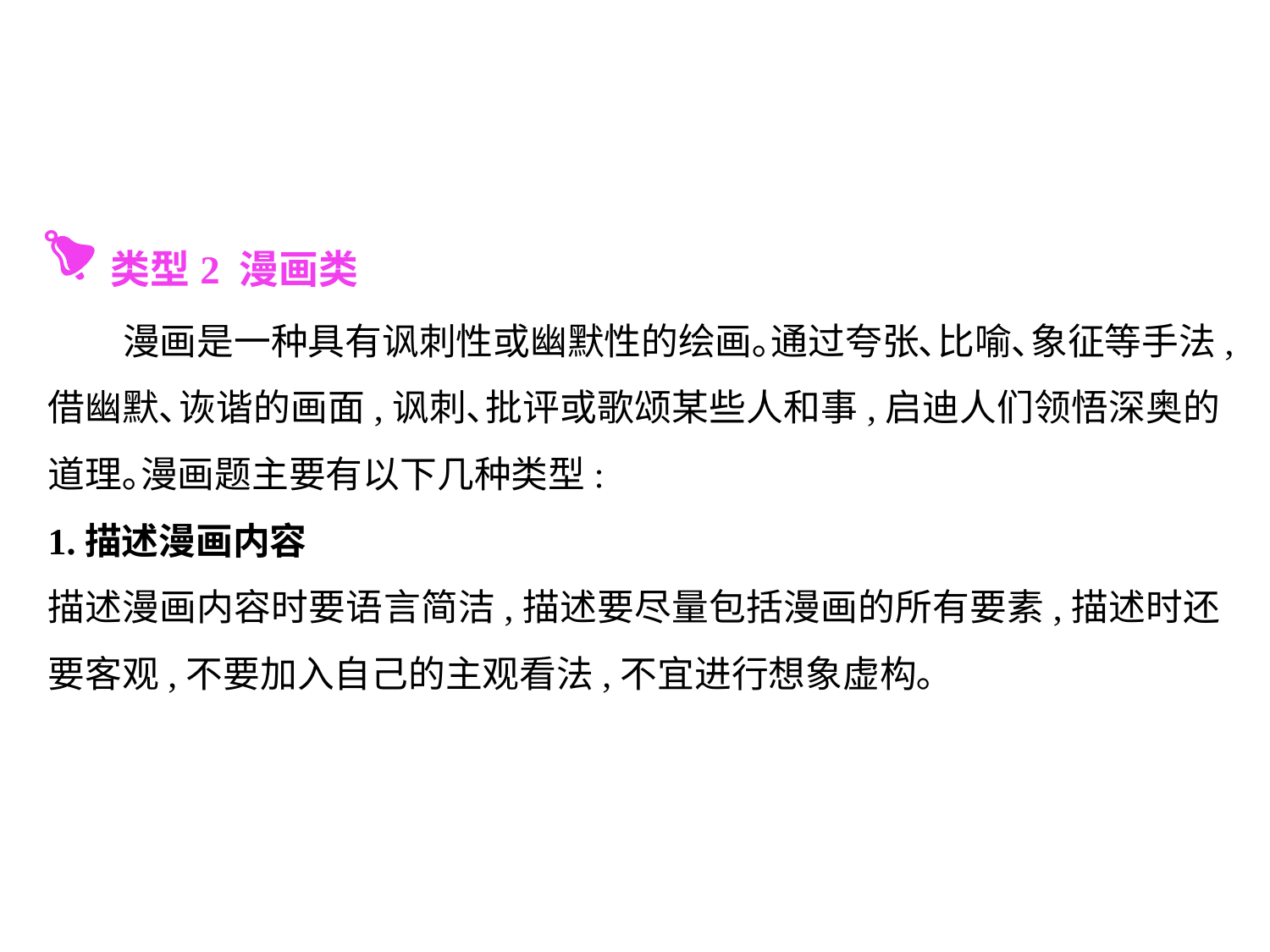

类型2 漫画类

        漫画是一种具有讽刺性或幽默性的绘画｡通过夸张､比喻､象征等手法,借幽默､诙谐的画面,讽刺､批评或歌颂某些人和事,启迪人们领悟深奥的道理｡漫画题主要有以下几种类型:
1.描述漫画内容
描述漫画内容时要语言简洁,描述要尽量包括漫画的所有要素,描述时还要客观,不要加入自己的主观看法,不宜进行想象虚构｡